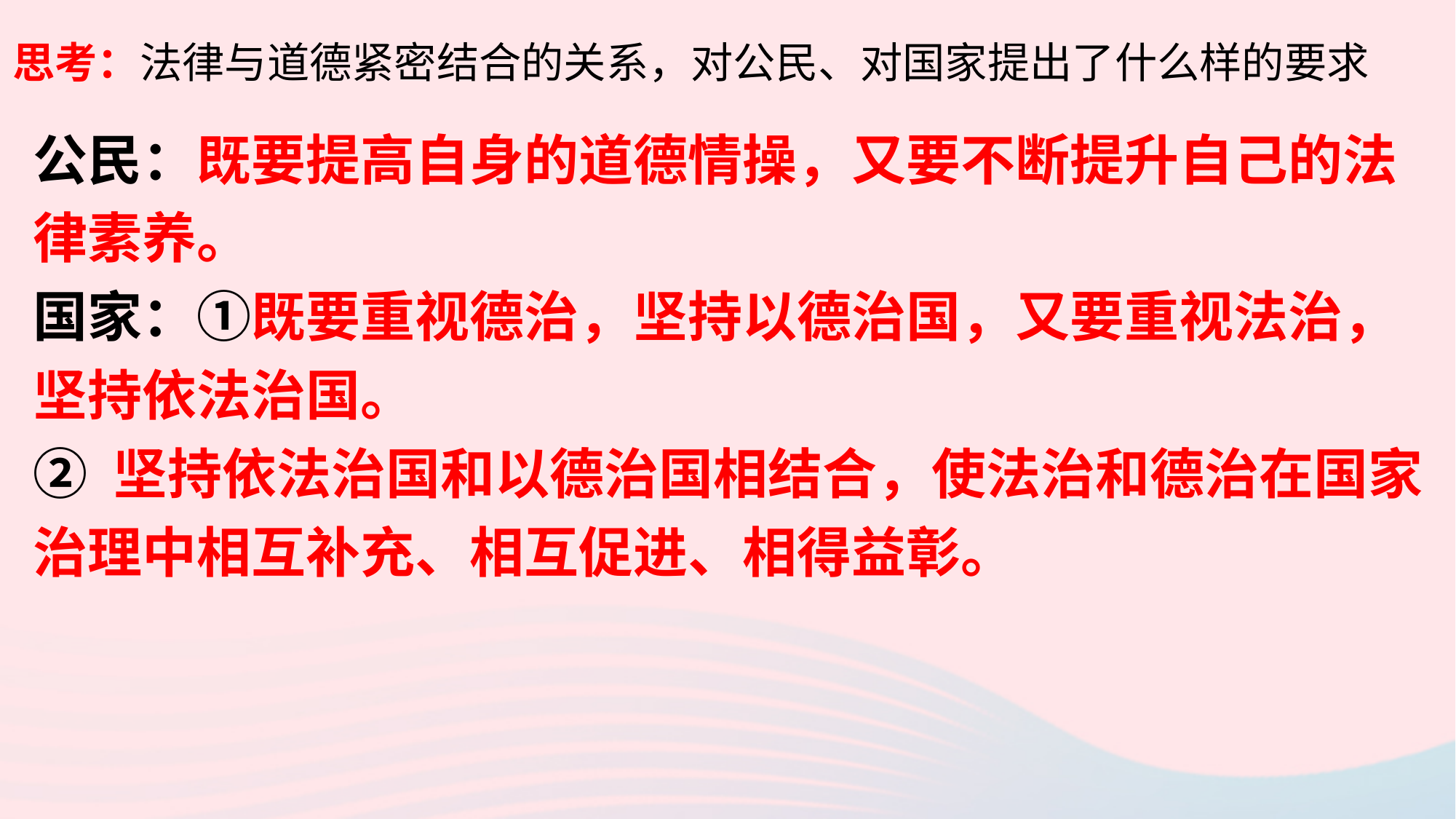

思考：法律与道德紧密结合的关系，对公民、对国家提出了什么样的要求
公民：既要提高自身的道德情操，又要不断提升自己的法律素养。
国家：①既要重视德治，坚持以德治国，又要重视法治，坚持依法治国。
② 坚持依法治国和以德治国相结合，使法治和德治在国家治理中相互补充、相互促进、相得益彰。